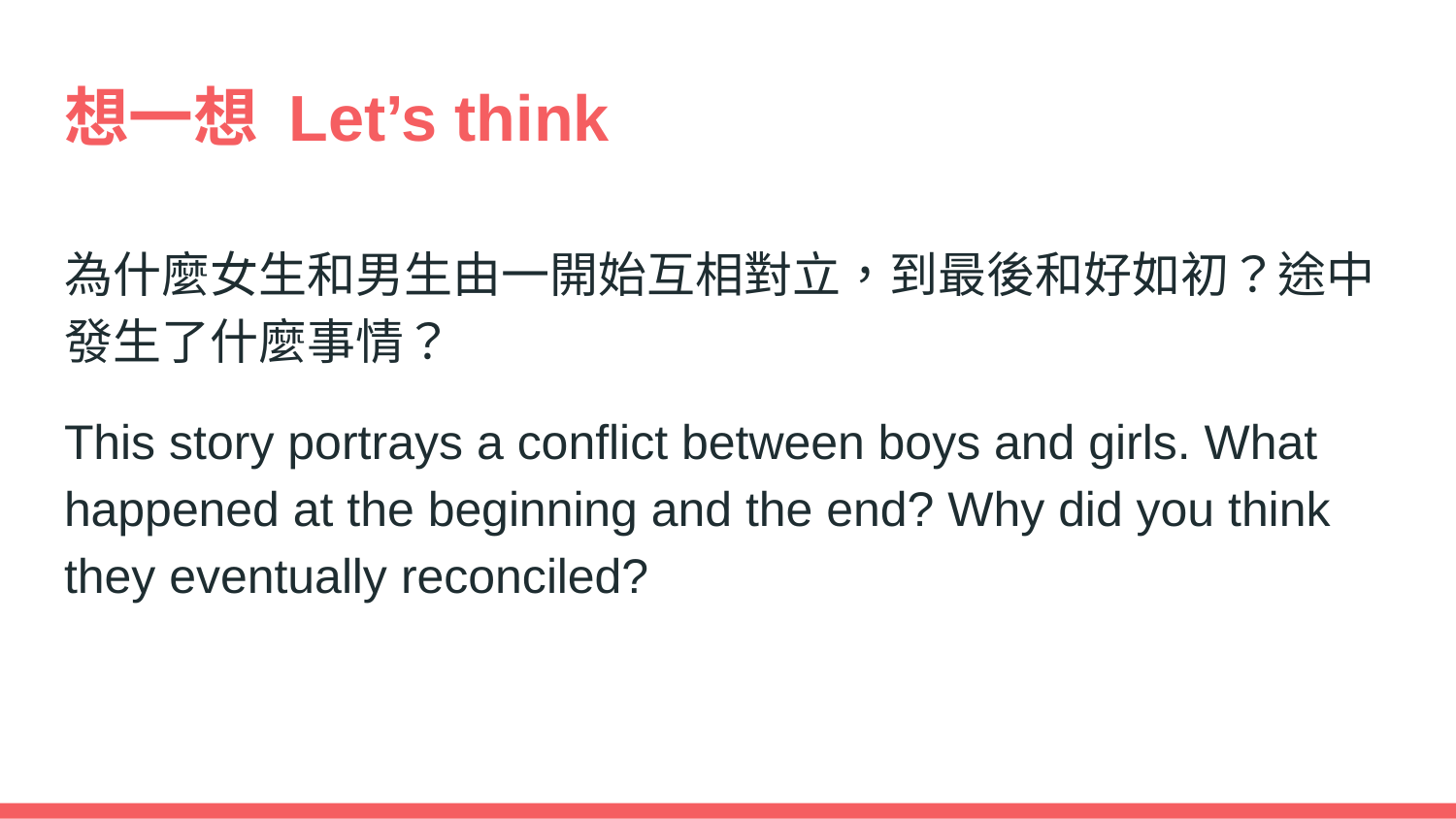

# 想一想 Let’s think
為什麼女生和男生由一開始互相對立，到最後和好如初？途中發生了什麼事情？
This story portrays a conflict between boys and girls. What happened at the beginning and the end? Why did you think they eventually reconciled?